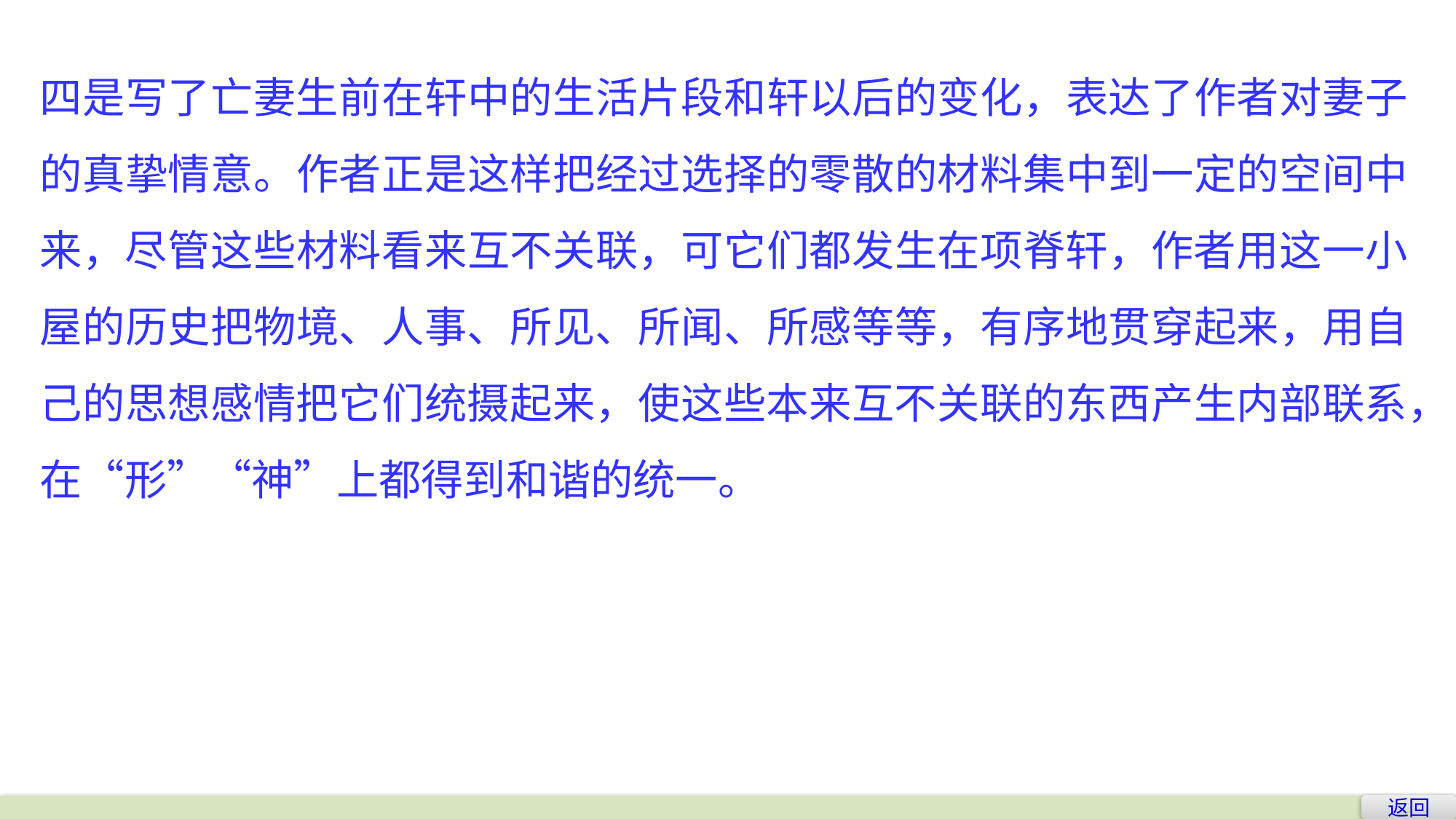

四是写了亡妻生前在轩中的生活片段和轩以后的变化，表达了作者对妻子的真挚情意。作者正是这样把经过选择的零散的材料集中到一定的空间中来，尽管这些材料看来互不关联，可它们都发生在项脊轩，作者用这一小屋的历史把物境、人事、所见、所闻、所感等等，有序地贯穿起来，用自己的思想感情把它们统摄起来，使这些本来互不关联的东西产生内部联系，在“形”“神”上都得到和谐的统一。
返回